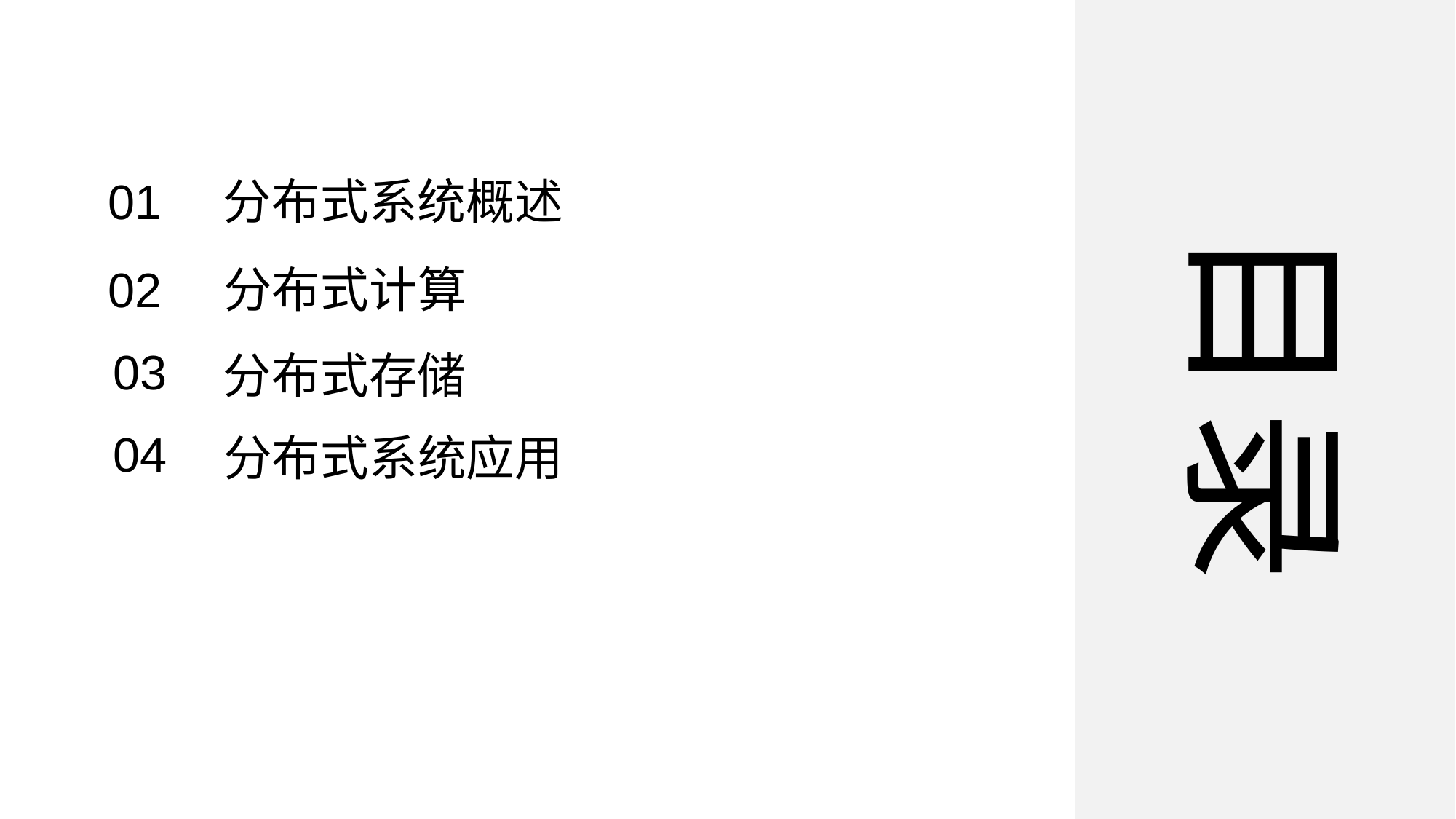

01
分布式系统概述
目录
02
分布式计算
03
分布式存储
04
分布式系统应用